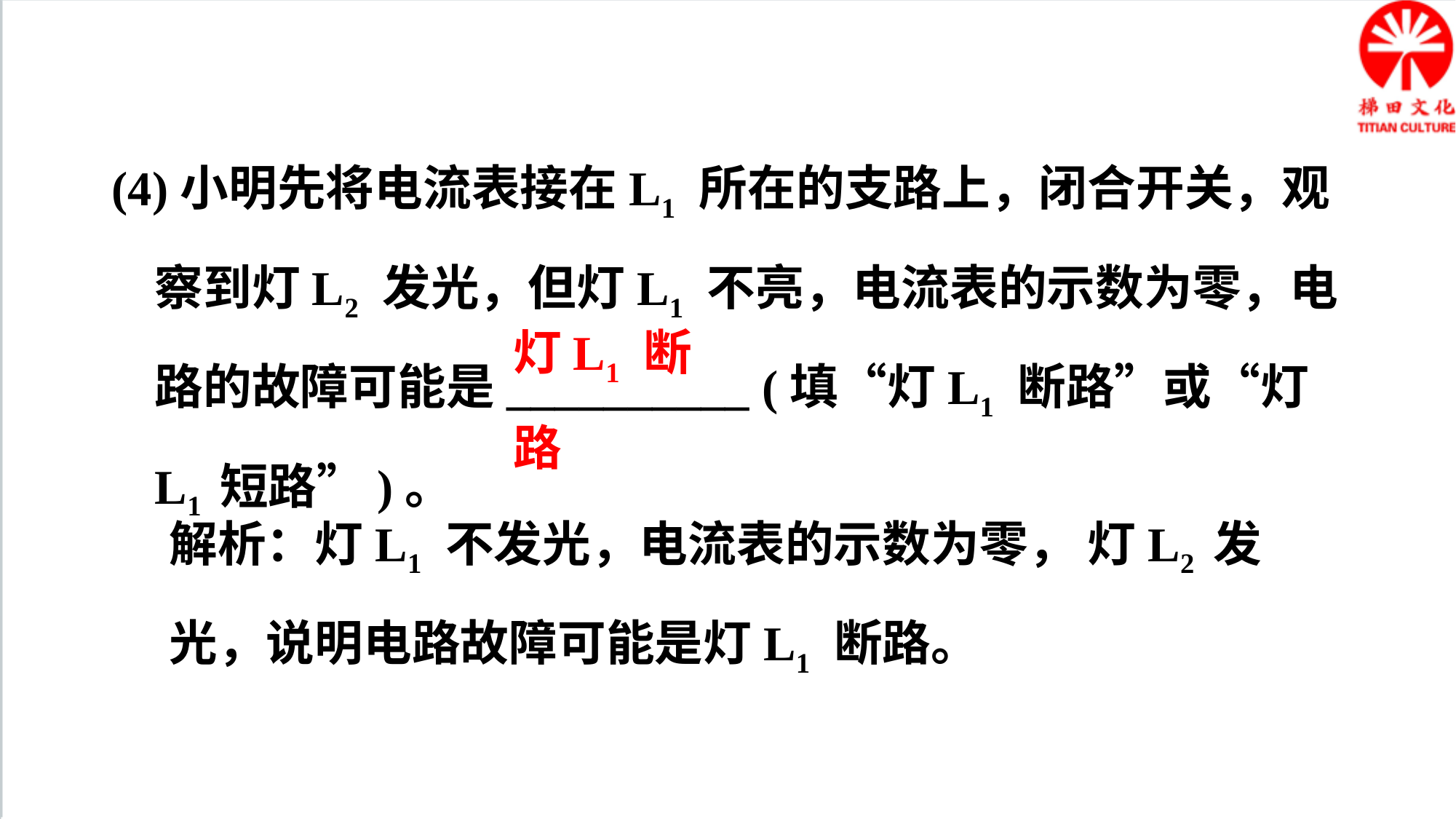

(4)小明先将电流表接在L1 所在的支路上，闭合开关，观察到灯L2 发光，但灯L1 不亮，电流表的示数为零，电路的故障可能是__________ (填“灯L1 断路”或“灯L1 短路”)。
灯L1 断路
解析：灯L1 不发光，电流表的示数为零， 灯L2 发光，说明电路故障可能是灯L1 断路。